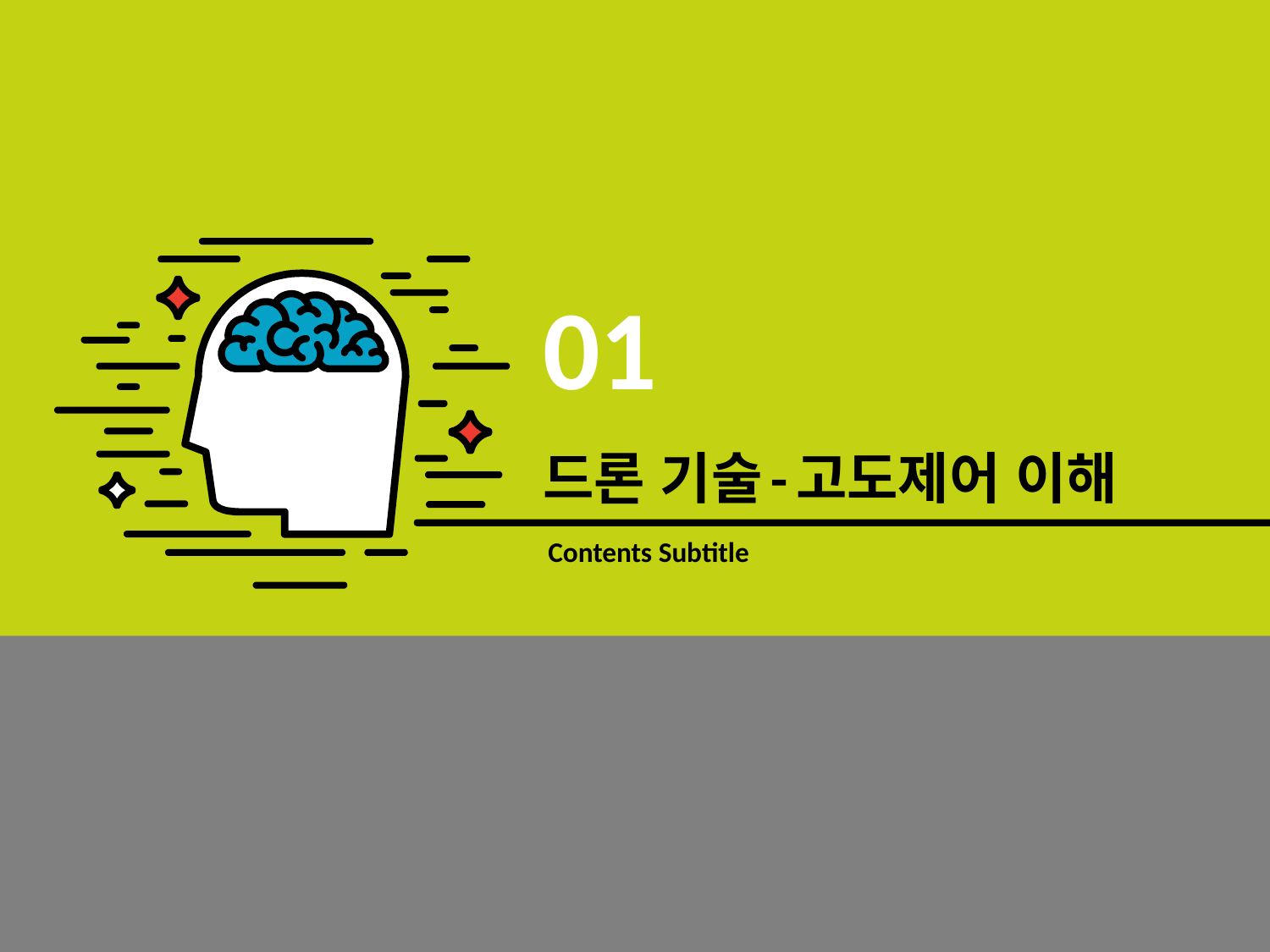

01
드론 기술-고도제어 이해
# Contents Subtitle